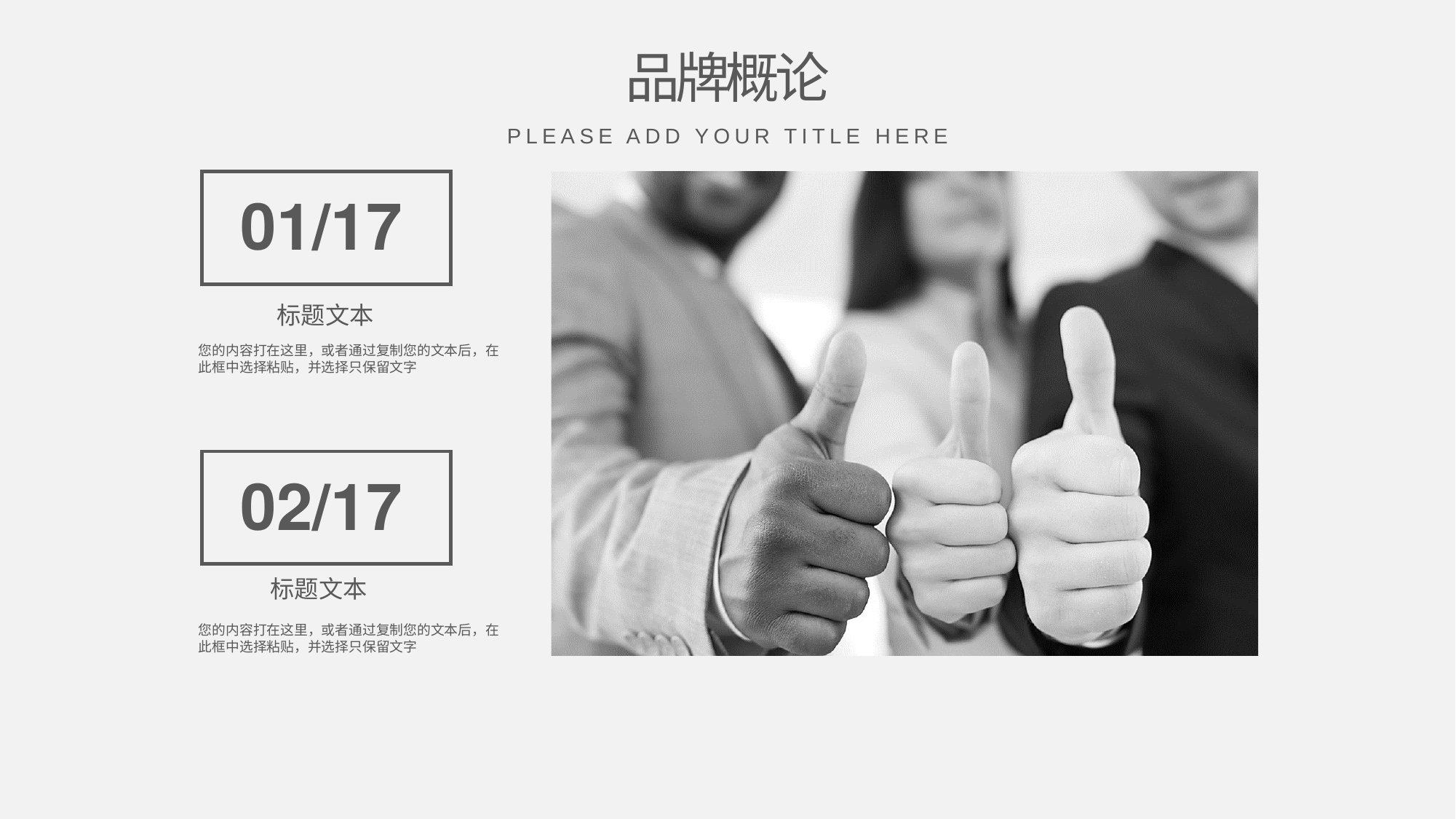

品牌概论
PLEASE ADD YOUR TITLE HERE

01/17
标题文本
您的内容打在这里，或者通过复制您的文本后，在此框中选择粘贴，并选择只保留文字

02/17
标题文本
您的内容打在这里，或者通过复制您的文本后，在此框中选择粘贴，并选择只保留文字